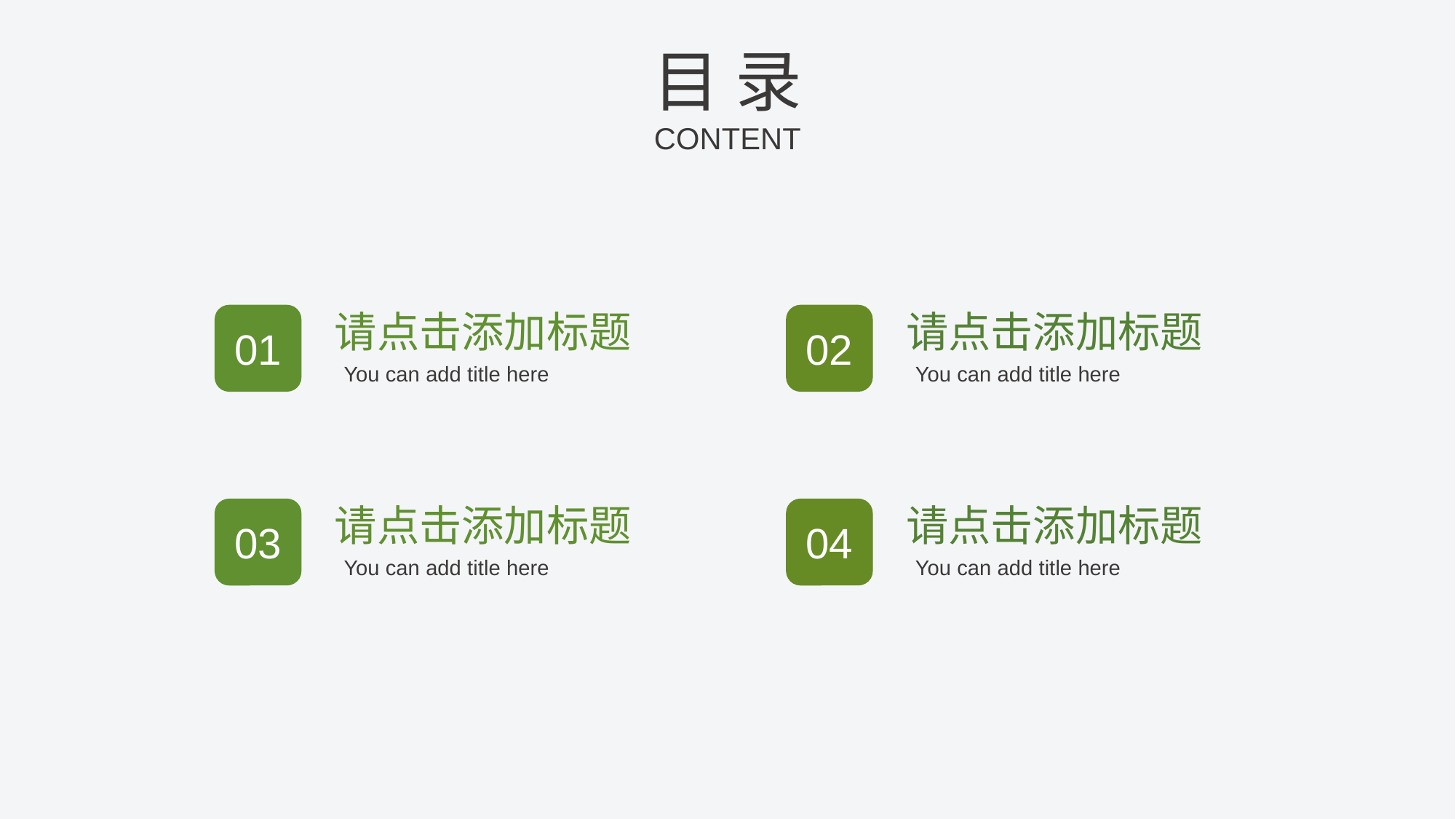

目 录
CONTENT
请点击添加标题
请点击添加标题

01
02
You can add title here
You can add title here
请点击添加标题
请点击添加标题

03
04
You can add title here
You can add title here